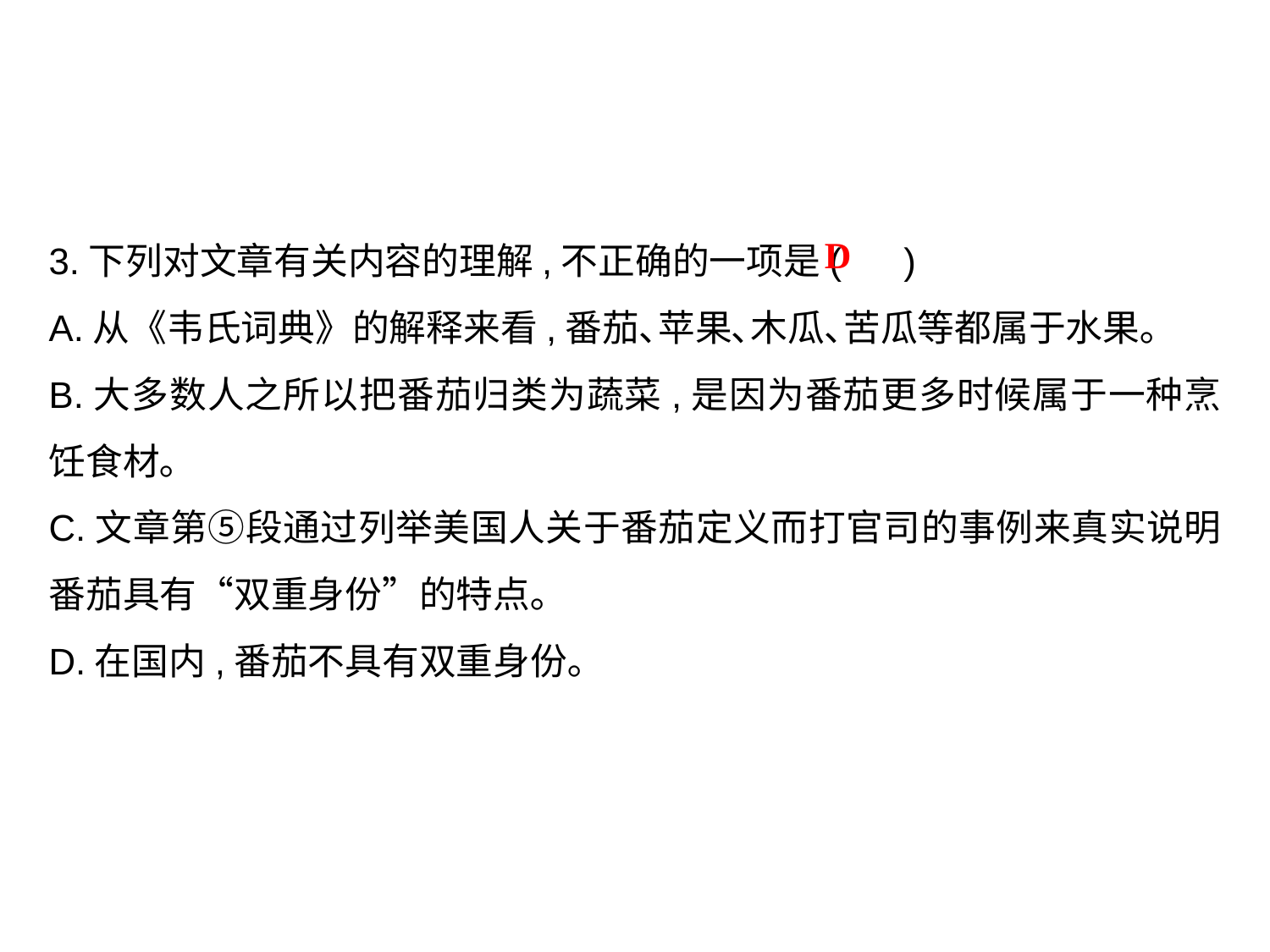

3.下列对文章有关内容的理解,不正确的一项是(      )
A.从《韦氏词典》的解释来看,番茄､苹果､木瓜､苦瓜等都属于水果｡
B.大多数人之所以把番茄归类为蔬菜,是因为番茄更多时候属于一种烹饪食材｡
C.文章第⑤段通过列举美国人关于番茄定义而打官司的事例来真实说明番茄具有“双重身份”的特点｡
D.在国内,番茄不具有双重身份｡
D